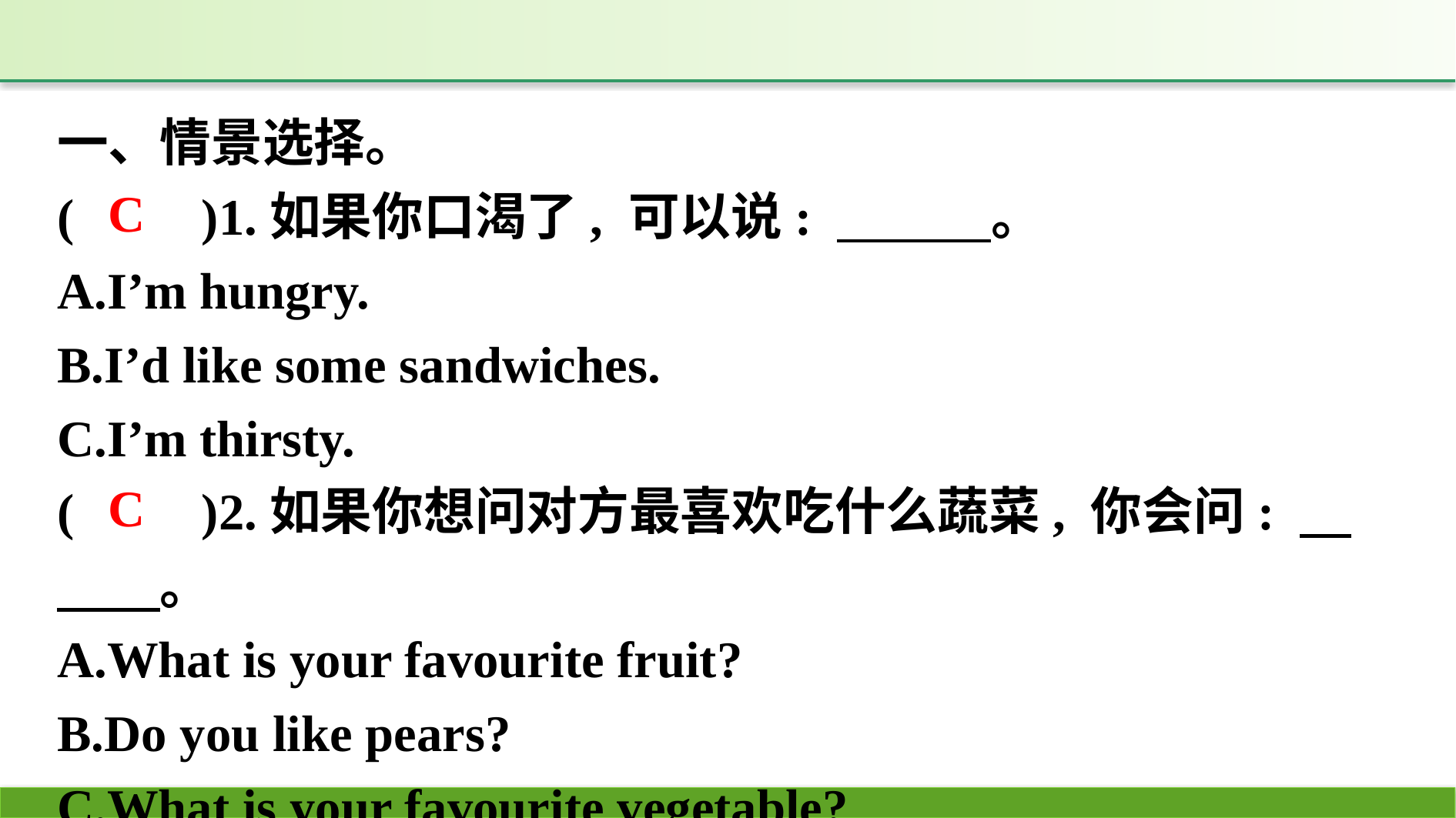

一、情景选择。
(　　)1.如果你口渴了, 可以说: 　　　。
A.I’m hungry.
B.I’d like some sandwiches.
C.I’m thirsty.
(　　)2.如果你想问对方最喜欢吃什么蔬菜, 你会问: 　　　。
A.What is your favourite fruit?
B.Do you like pears?
C.What is your favourite vegetable?
C
C